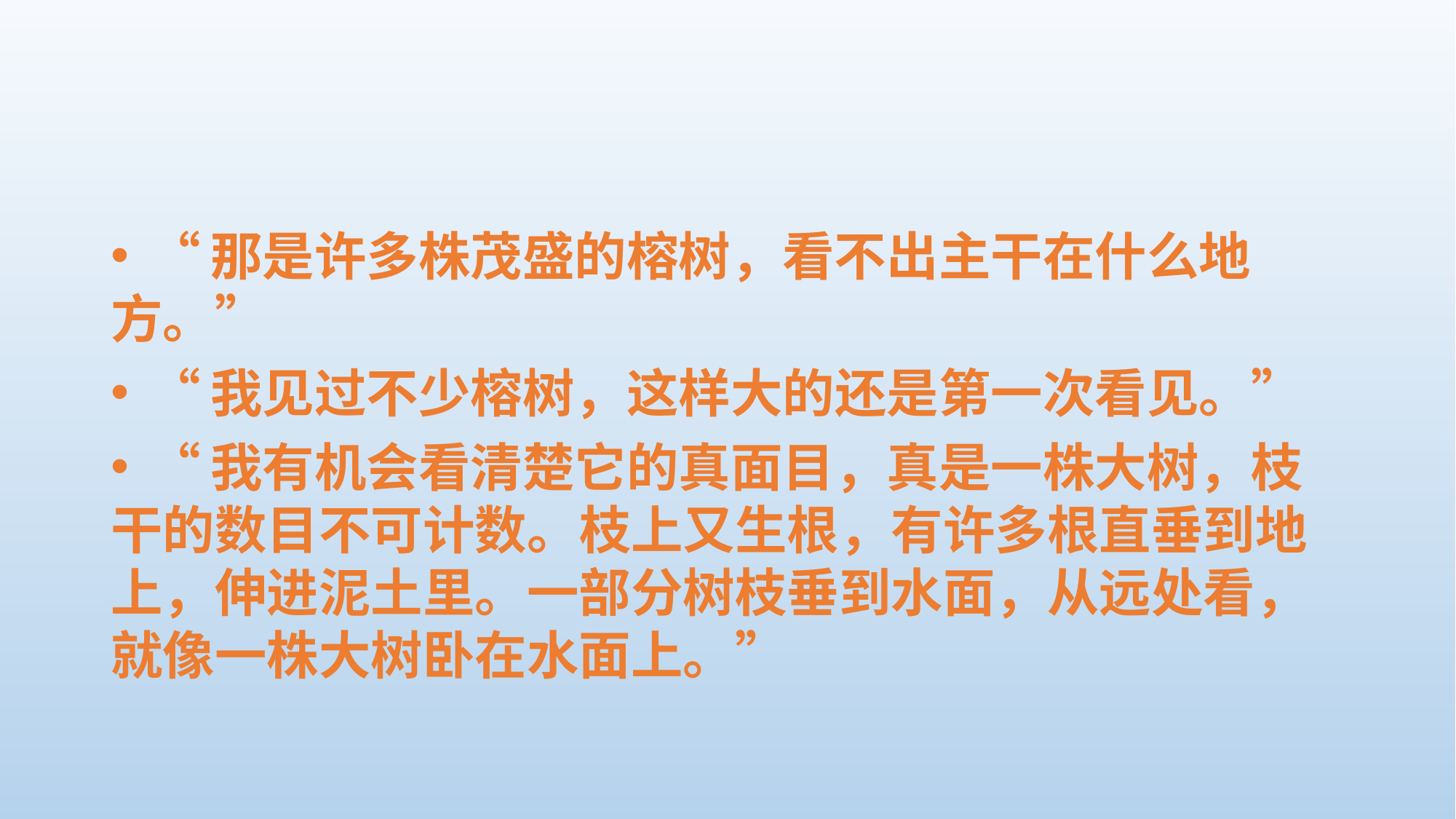

#
  “那是许多株茂盛的榕树，看不出主干在什么地方。”
  “我见过不少榕树，这样大的还是第一次看见。”
  “我有机会看清楚它的真面目，真是一株大树，枝干的数目不可计数。枝上又生根，有许多根直垂到地上，伸进泥土里。一部分树枝垂到水面，从远处看，就像一株大树卧在水面上。”